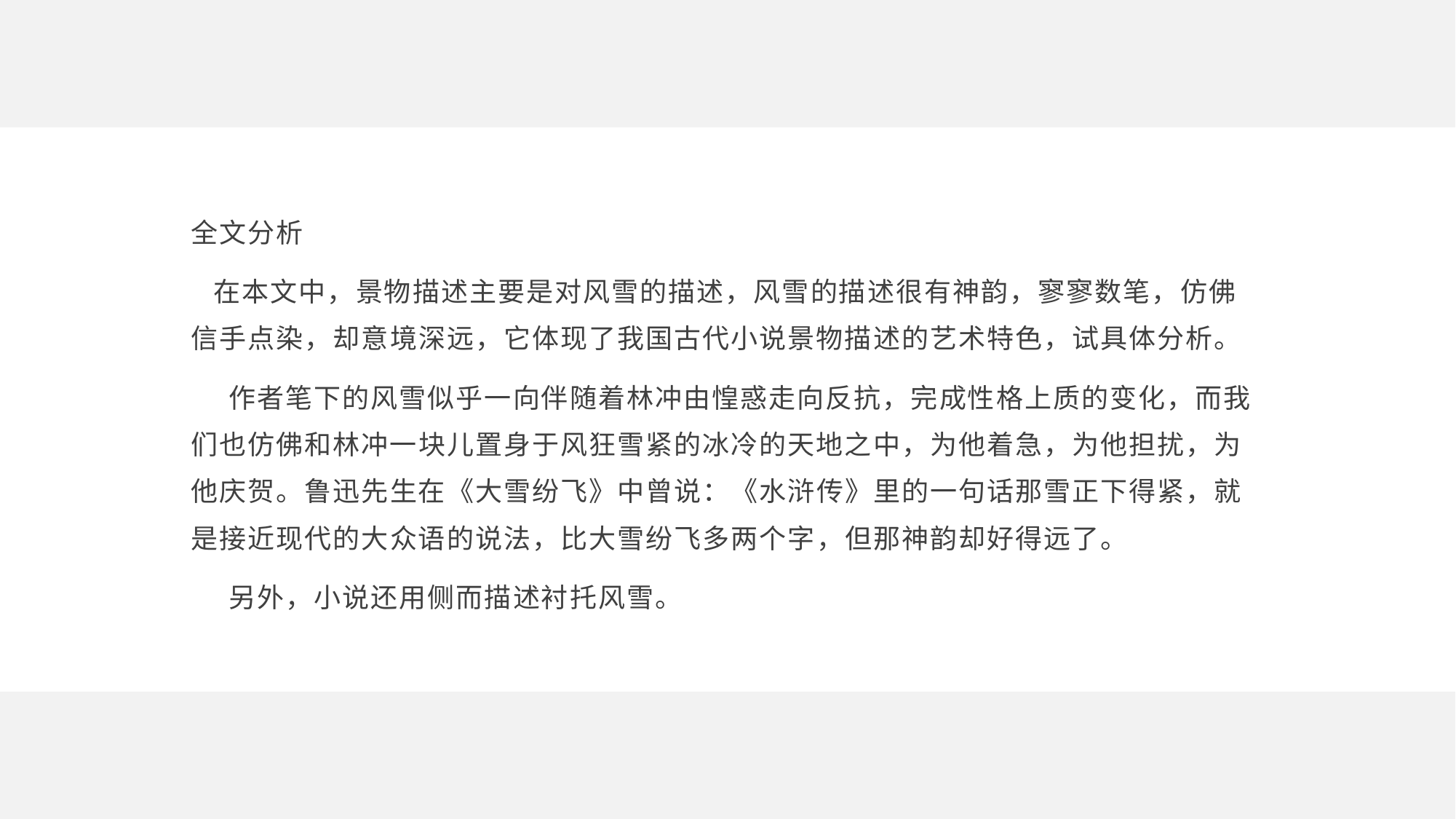

全文分析
  在本文中，景物描述主要是对风雪的描述，风雪的描述很有神韵，寥寥数笔，仿佛信手点染，却意境深远，它体现了我国古代小说景物描述的艺术特色，试具体分析。
    作者笔下的风雪似乎一向伴随着林冲由惶惑走向反抗，完成性格上质的变化，而我们也仿佛和林冲一块儿置身于风狂雪紧的冰冷的天地之中，为他着急，为他担扰，为他庆贺。鲁迅先生在《大雪纷飞》中曾说：《水浒传》里的一句话那雪正下得紧，就是接近现代的大众语的说法，比大雪纷飞多两个字，但那神韵却好得远了。
    另外，小说还用侧而描述衬托风雪。